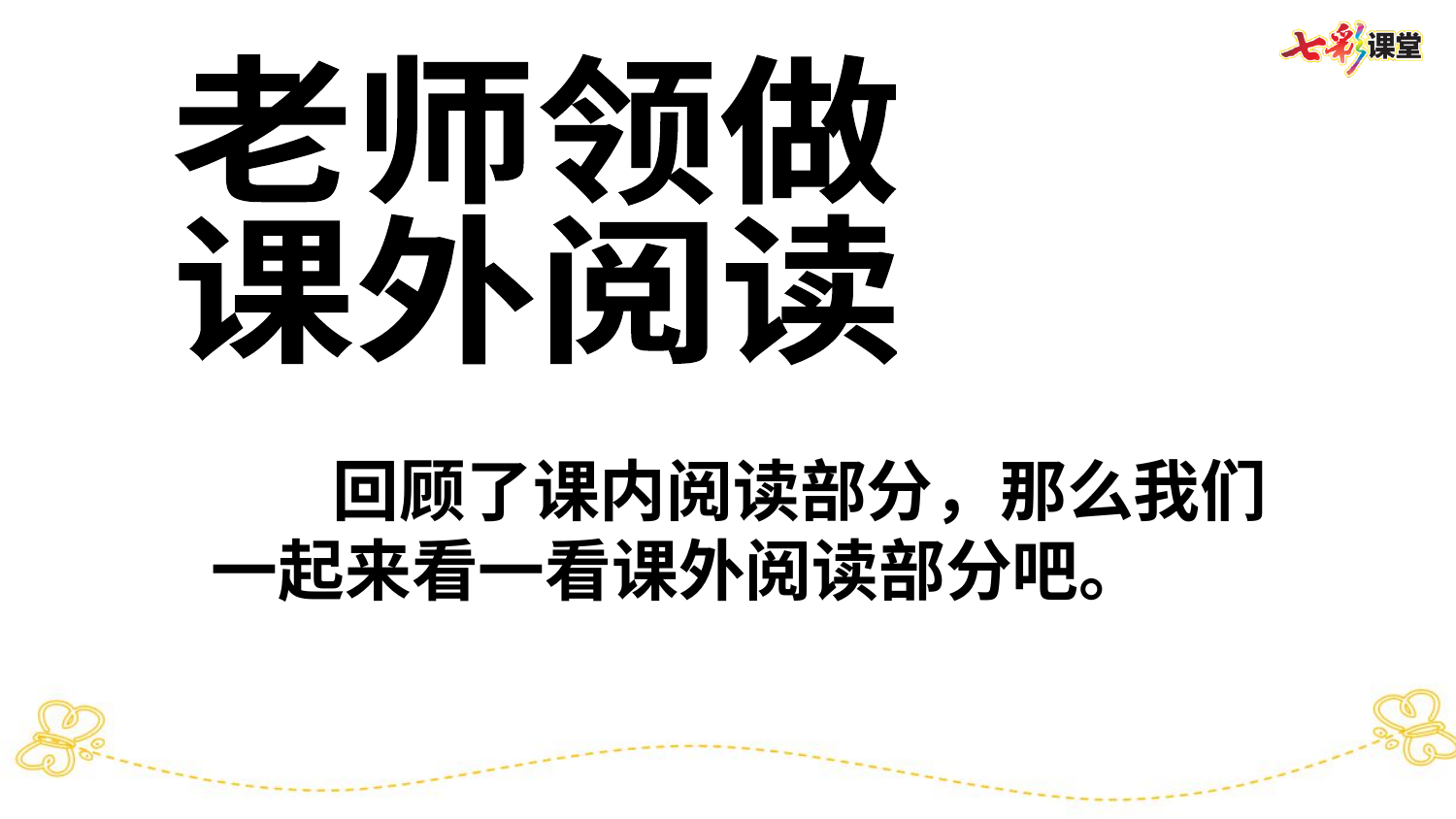

老师领做
课外阅读
       回顾了课内阅读部分，那么我们一起来看一看课外阅读部分吧。